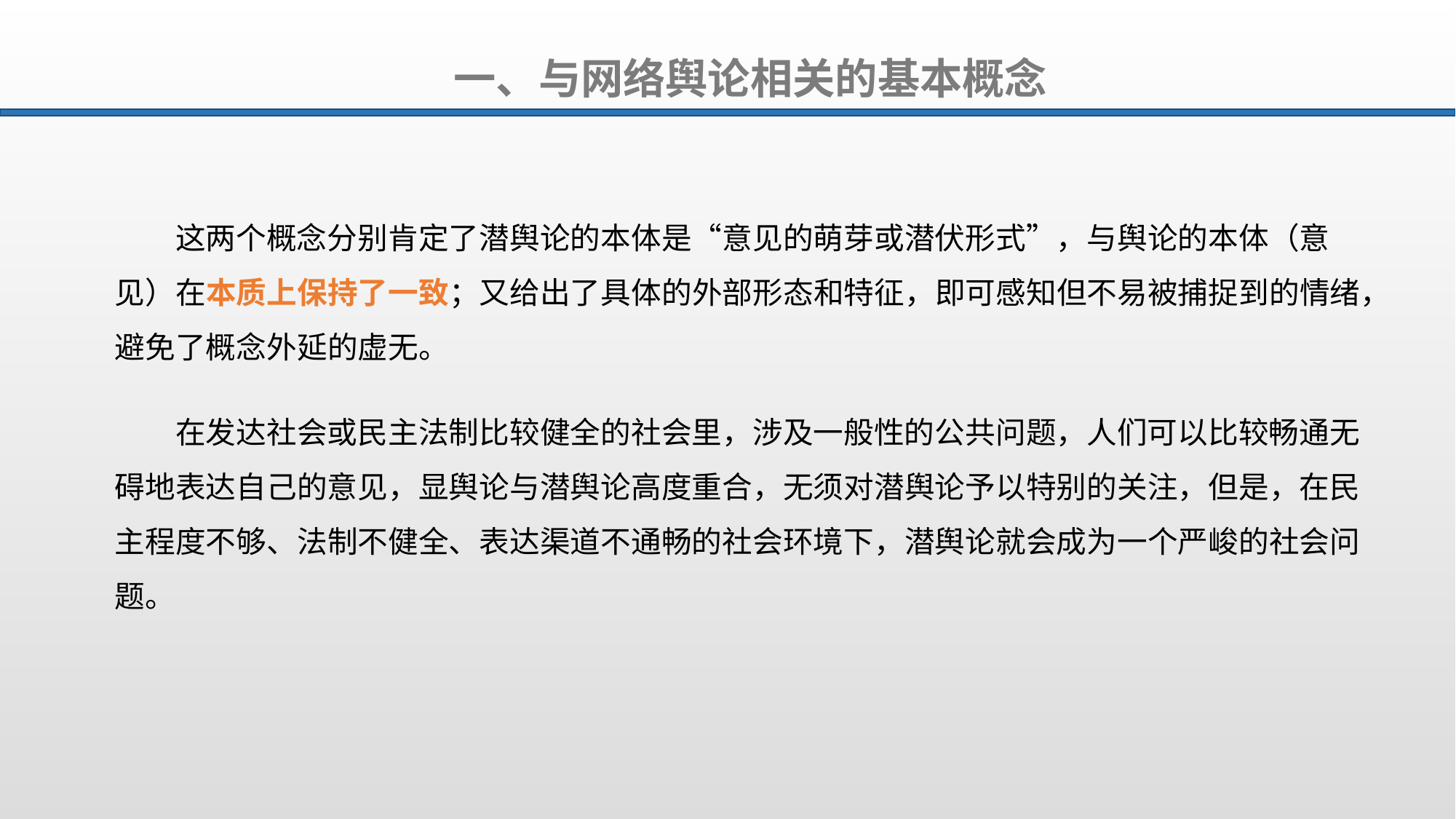

一、与网络舆论相关的基本概念

这两个概念分别肯定了潜舆论的本体是“意见的萌芽或潜伏形式”，与舆论的本体（意见）在本质上保持了一致；又给出了具体的外部形态和特征，即可感知但不易被捕捉到的情绪，避免了概念外延的虚无。
在发达社会或民主法制比较健全的社会里，涉及一般性的公共问题，人们可以比较畅通无碍地表达自己的意见，显舆论与潜舆论高度重合，无须对潜舆论予以特别的关注，但是，在民主程度不够、法制不健全、表达渠道不通畅的社会环境下，潜舆论就会成为一个严峻的社会问题。